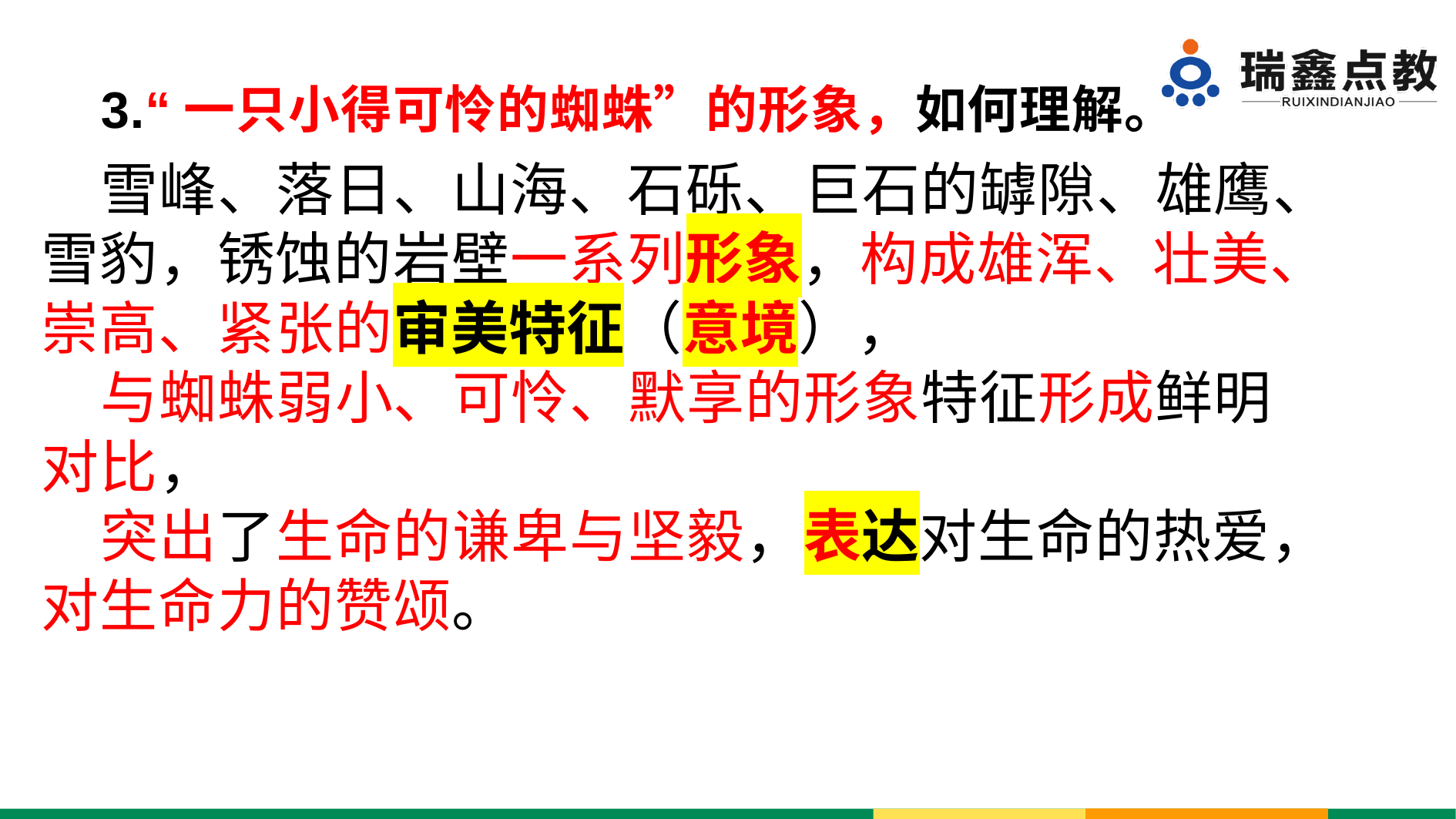

3.“一只小得可怜的蜘蛛”的形象，如何理解。

雪峰、落日、山海、石砾、巨石的罅隙、雄鹰、雪豹，锈蚀的岩壁一系列形象，构成雄浑、壮美、崇高、紧张的审美特征（意境），
与蜘蛛弱小、可怜、默享的形象特征形成鲜明对比，
突出了生命的谦卑与坚毅，表达对生命的热爱，对生命力的赞颂。